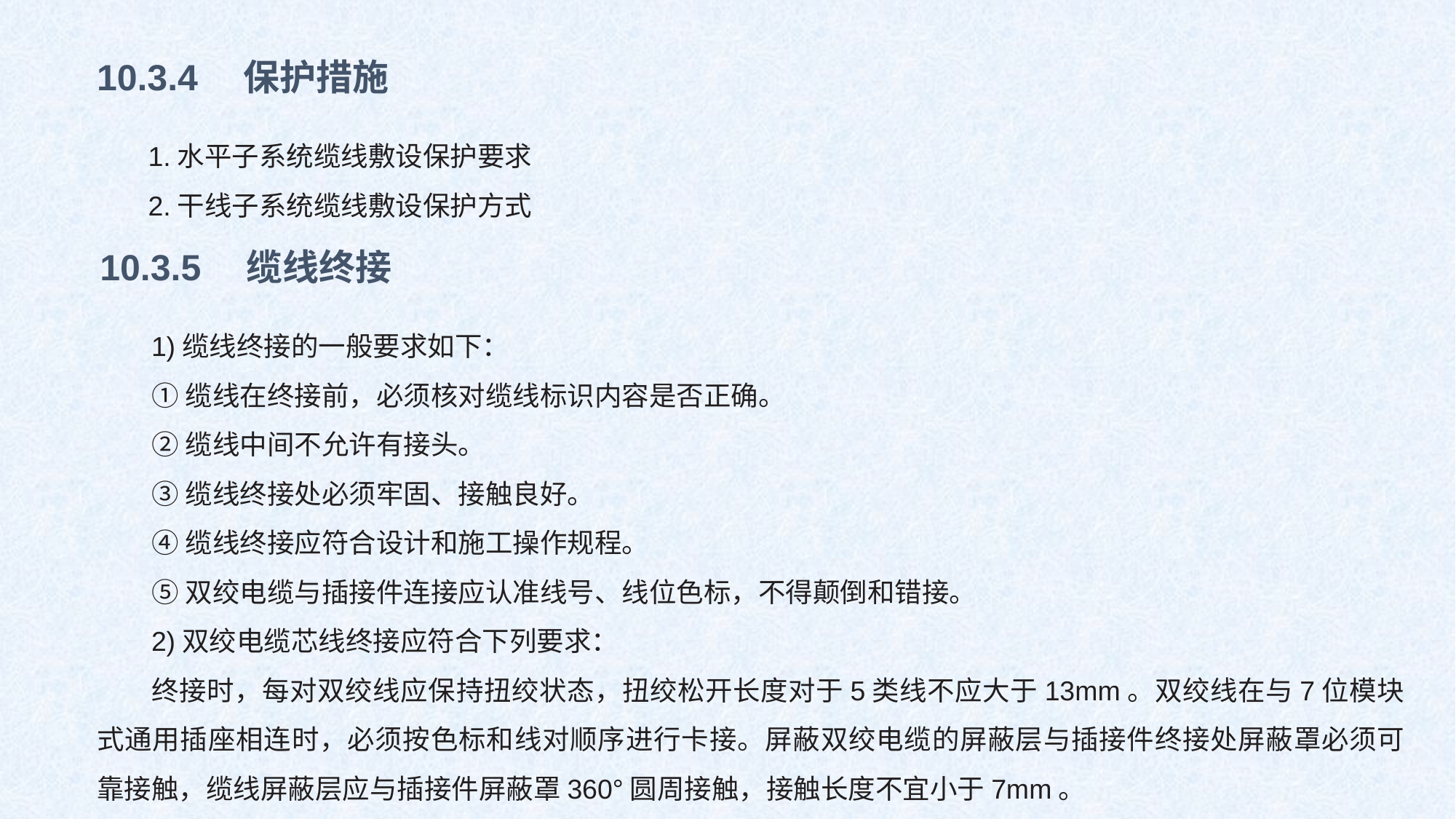

10.3.4　保护措施
1.水平子系统缆线敷设保护要求
2.干线子系统缆线敷设保护方式
10.3.5　缆线终接
1)缆线终接的一般要求如下：
①缆线在终接前，必须核对缆线标识内容是否正确。
②缆线中间不允许有接头。
③缆线终接处必须牢固、接触良好。
④缆线终接应符合设计和施工操作规程。
⑤双绞电缆与插接件连接应认准线号、线位色标，不得颠倒和错接。
2)双绞电缆芯线终接应符合下列要求：
终接时，每对双绞线应保持扭绞状态，扭绞松开长度对于5类线不应大于13mm。双绞线在与7位模块式通用插座相连时，必须按色标和线对顺序进行卡接。屏蔽双绞电缆的屏蔽层与插接件终接处屏蔽罩必须可靠接触，缆线屏蔽层应与插接件屏蔽罩360°圆周接触，接触长度不宜小于7mm。